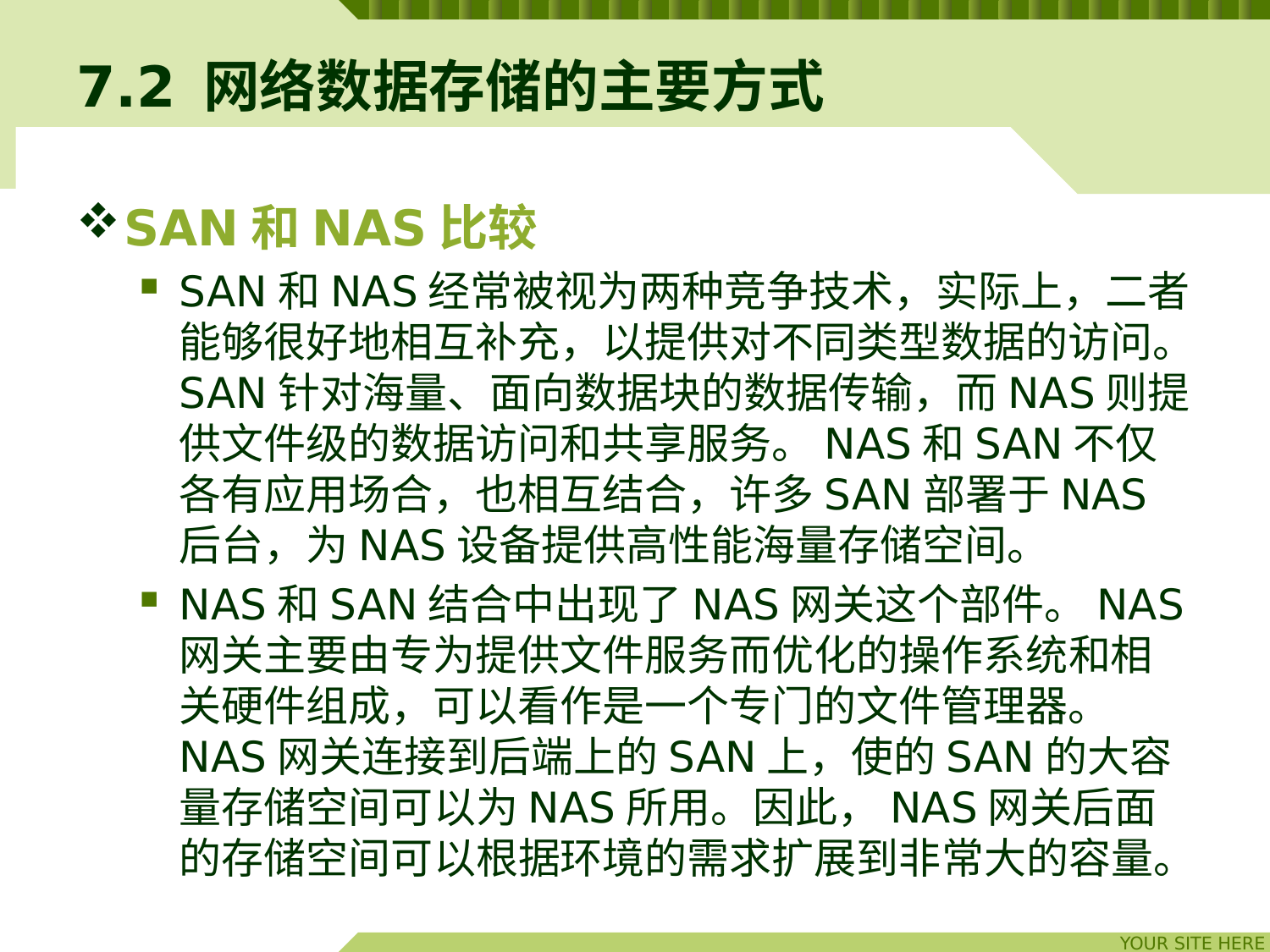

# 7.2	网络数据存储的主要方式
SAN和NAS比较
SAN和NAS经常被视为两种竞争技术，实际上，二者能够很好地相互补充，以提供对不同类型数据的访问。SAN针对海量、面向数据块的数据传输，而NAS则提供文件级的数据访问和共享服务。NAS和SAN不仅各有应用场合，也相互结合，许多SAN部署于NAS后台，为NAS设备提供高性能海量存储空间。
NAS和SAN结合中出现了NAS网关这个部件。NAS网关主要由专为提供文件服务而优化的操作系统和相关硬件组成，可以看作是一个专门的文件管理器。 NAS网关连接到后端上的SAN上，使的SAN的大容量存储空间可以为NAS所用。因此，NAS网关后面的存储空间可以根据环境的需求扩展到非常大的容量。